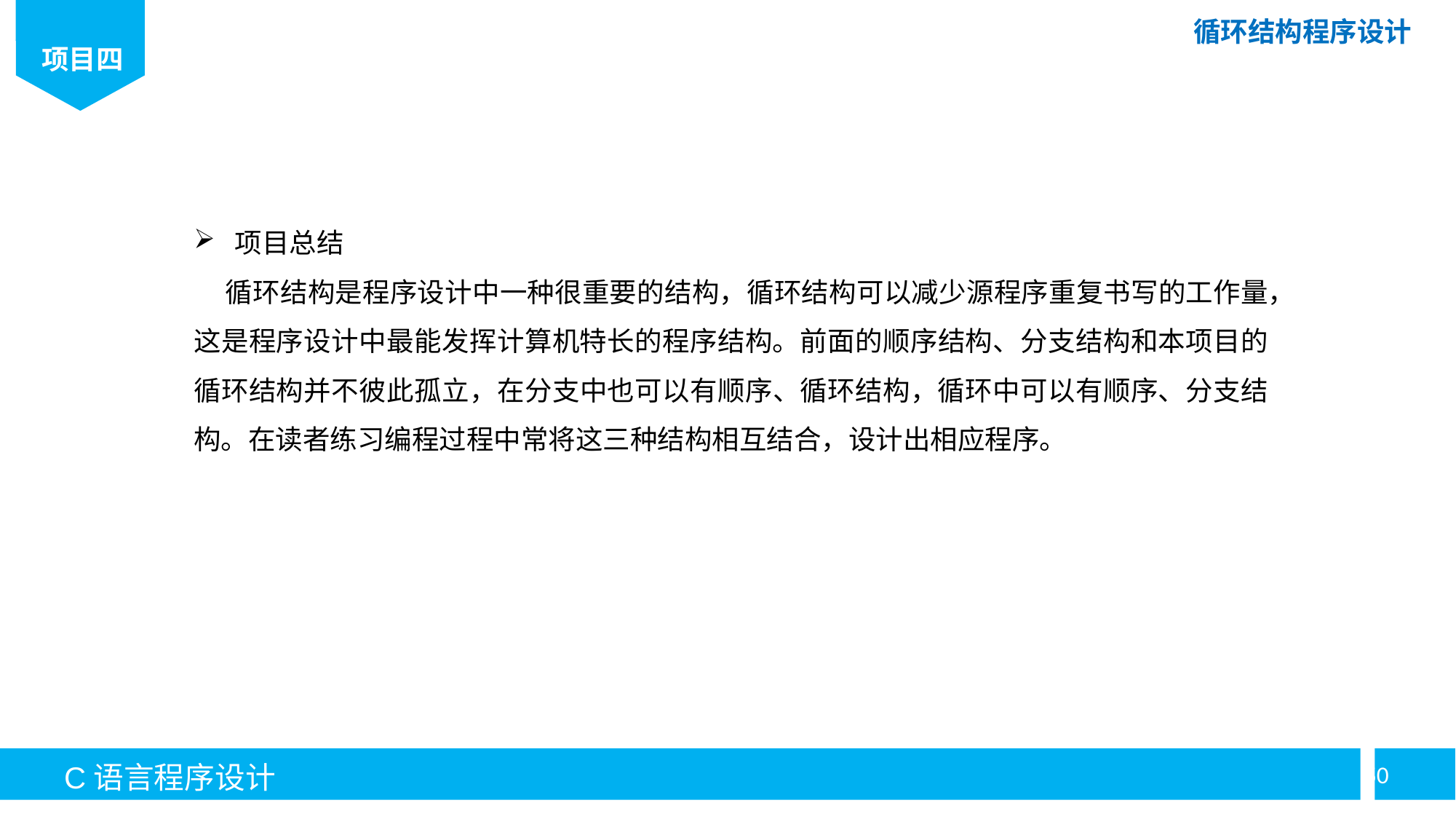

项目总结
循环结构是程序设计中一种很重要的结构，循环结构可以减少源程序重复书写的工作量，这是程序设计中最能发挥计算机特长的程序结构。前面的顺序结构、分支结构和本项目的循环结构并不彼此孤立，在分支中也可以有顺序、循环结构，循环中可以有顺序、分支结构。在读者练习编程过程中常将这三种结构相互结合，设计出相应程序。